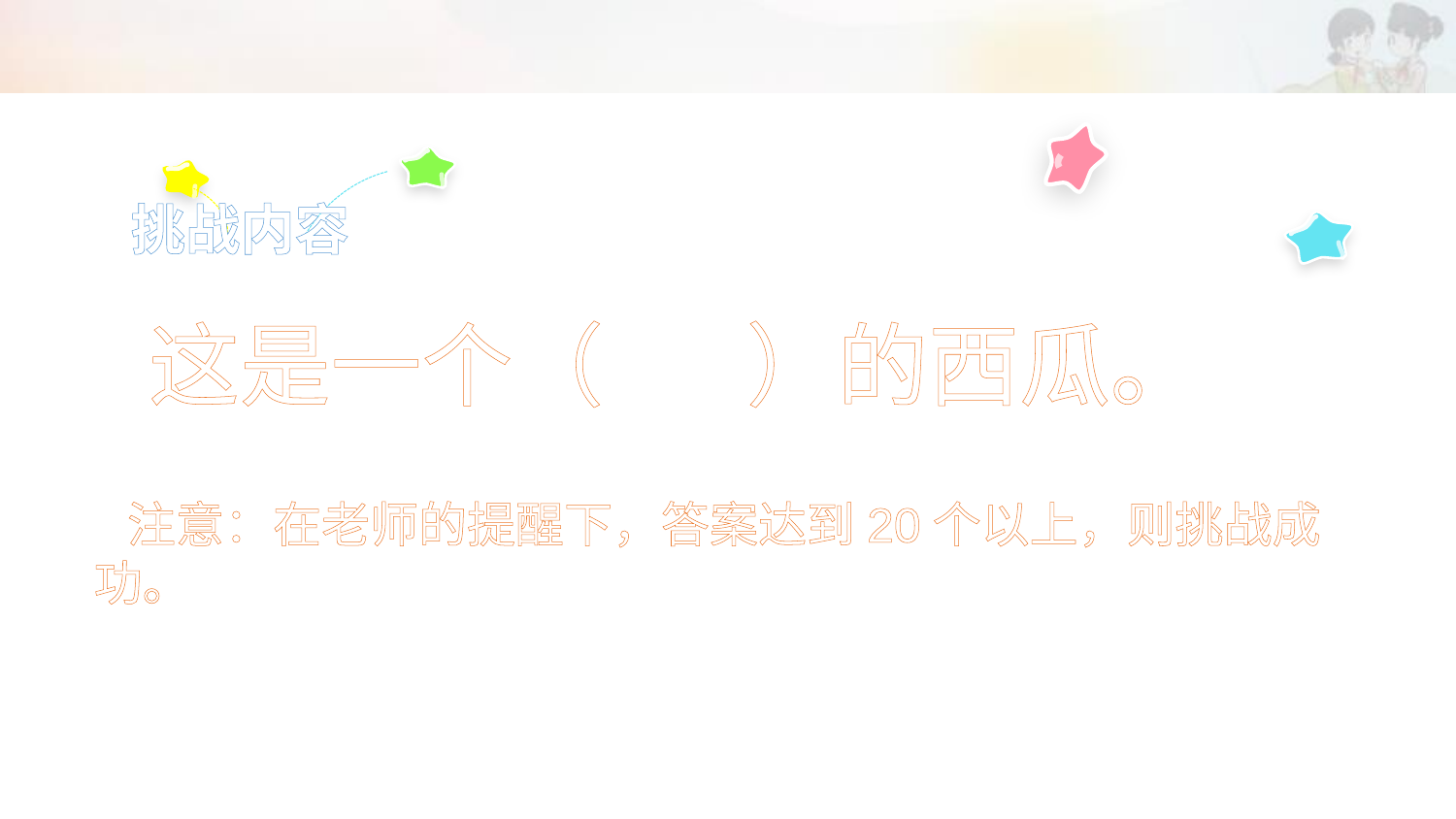

挑战内容

这是一个（       ）的西瓜。
  注意：在老师的提醒下，答案达到20个以上，则挑战成功。